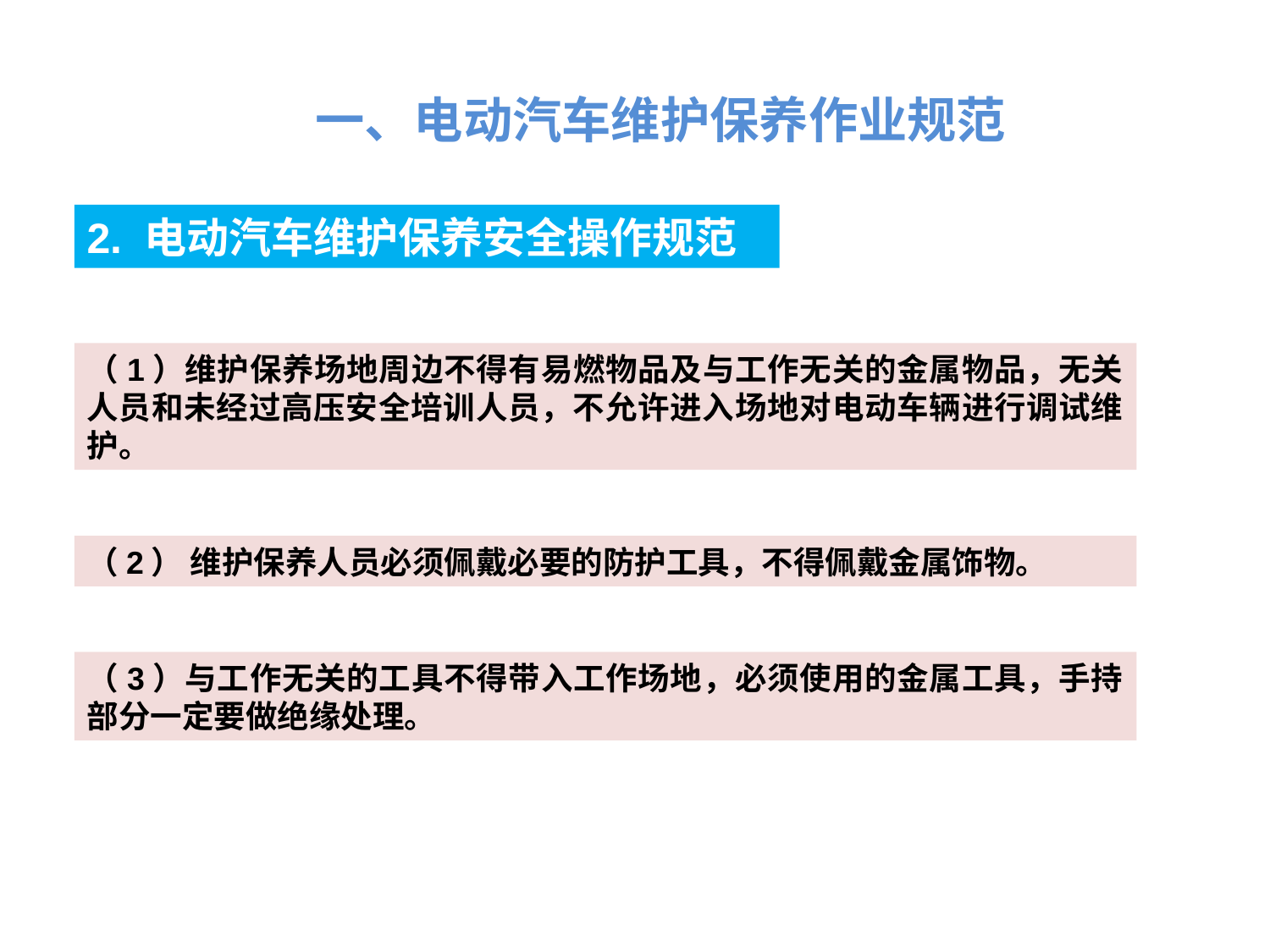

一、电动汽车维护保养作业规范
2. 电动汽车维护保养安全操作规范
（1）维护保养场地周边不得有易燃物品及与工作无关的金属物品，无关人员和未经过高压安全培训人员，不允许进入场地对电动车辆进行调试维护。
（2） 维护保养人员必须佩戴必要的防护工具，不得佩戴金属饰物。
（3）与工作无关的工具不得带入工作场地，必须使用的金属工具，手持部分一定要做绝缘处理。